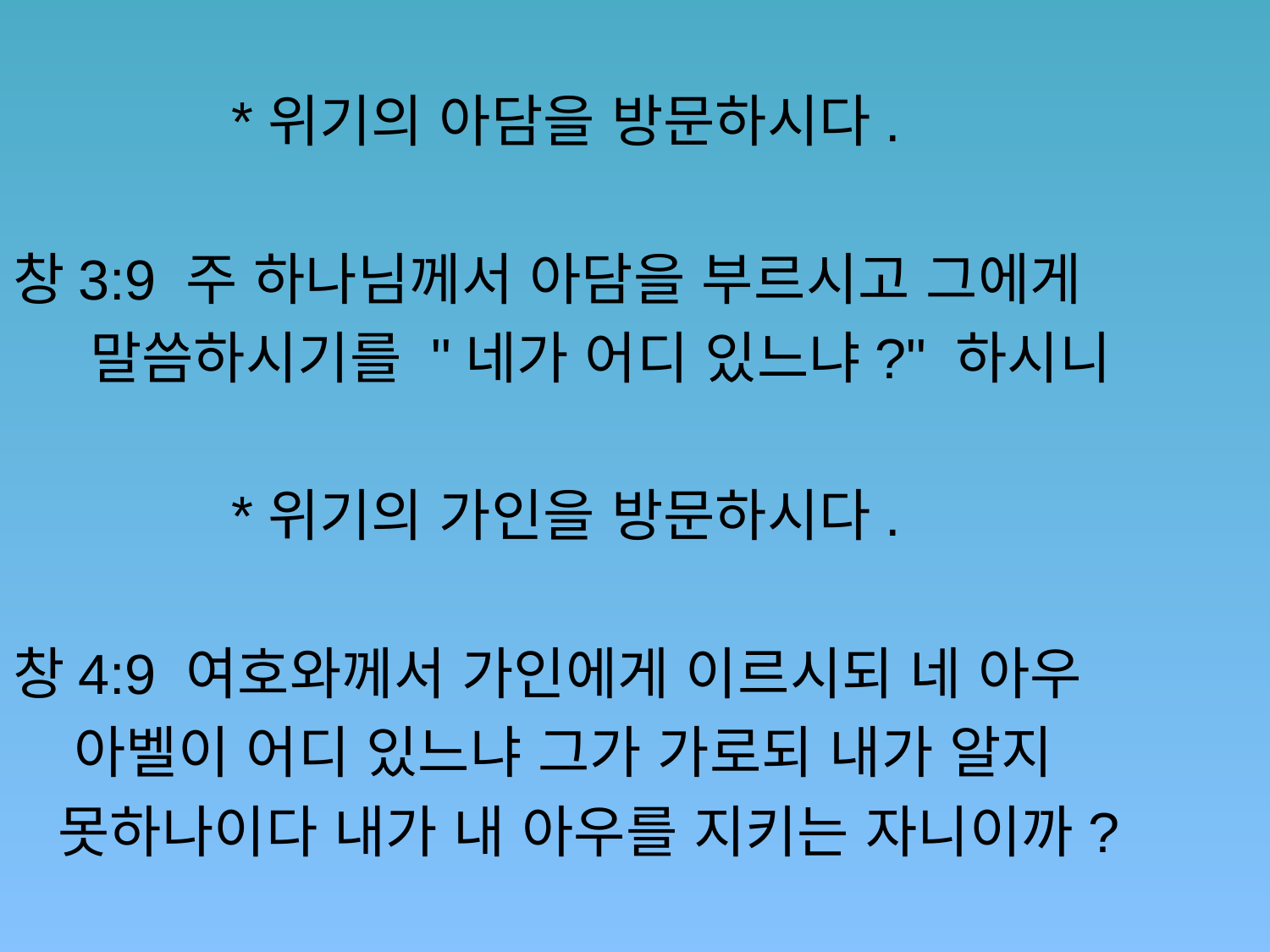

*위기의 아담을 방문하시다.

창3:9 주 하나님께서 아담을 부르시고 그에게
    말씀하시기를 "네가 어디 있느냐?" 하시니

              *위기의 가인을 방문하시다.

창4:9 여호와께서 가인에게 이르시되 네 아우
   아벨이 어디 있느냐 그가 가로되 내가 알지
  못하나이다 내가 내 아우를 지키는 자니이까?

#